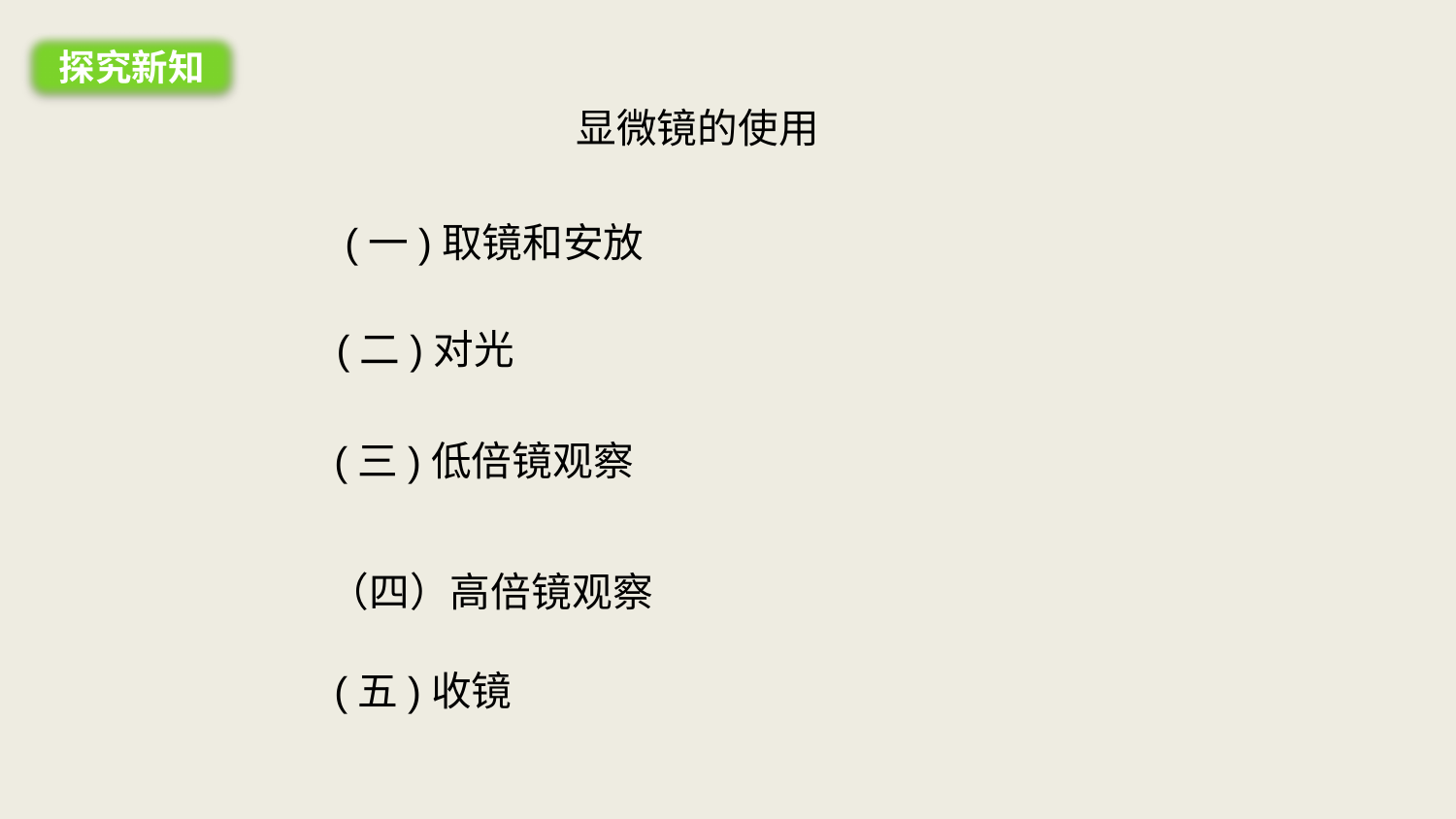

探究新知
显微镜的使用
(一)取镜和安放
(二)对光
(三)低倍镜观察
（四）高倍镜观察
(五)收镜